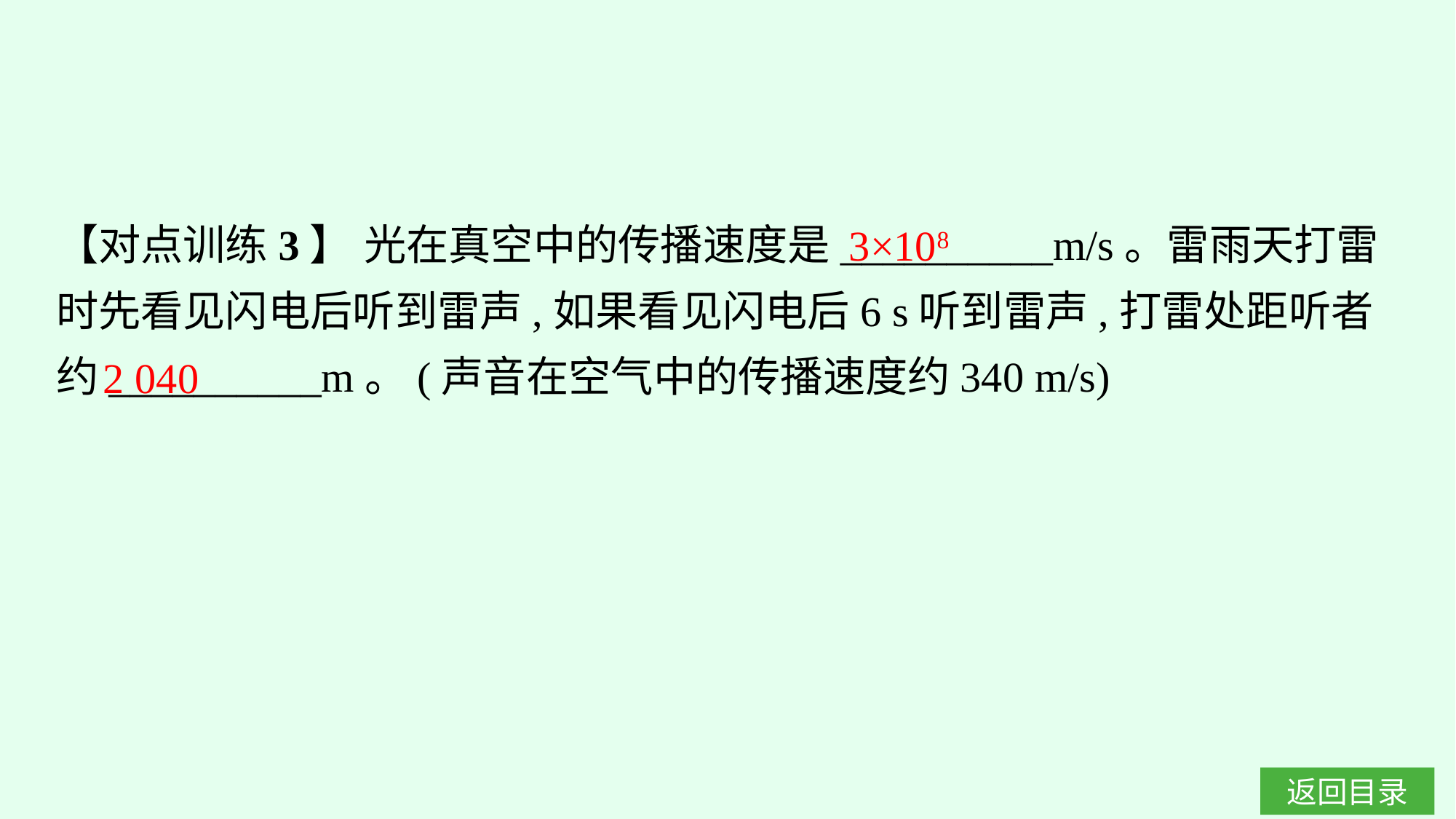

【对点训练3】 光在真空中的传播速度是__________m/s。雷雨天打雷时先看见闪电后听到雷声,如果看见闪电后6 s听到雷声,打雷处距听者约__________m。(声音在空气中的传播速度约340 m/s)
3×108
2 040